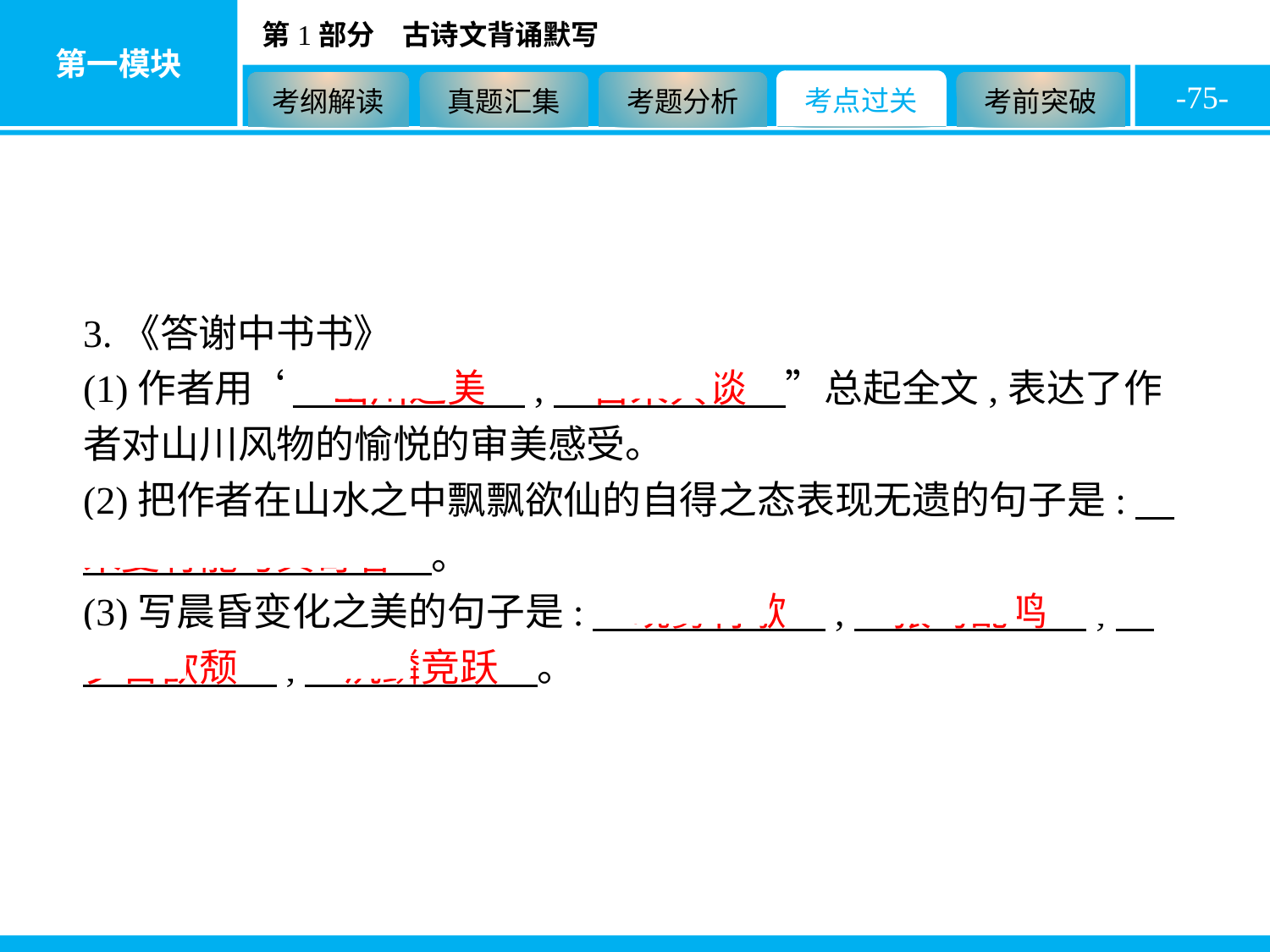

-75-
3.《答谢中书书》
(1)作者用“　山川之美　,　古来共谈　”总起全文,表达了作者对山川风物的愉悦的审美感受。
(2)把作者在山水之中飘飘欲仙的自得之态表现无遗的句子是:　未复有能与其奇者　。
(3)写晨昏变化之美的句子是:　晓雾将歇　,　猿鸟乱鸣　;　夕日欲颓　,　沉鳞竞跃　。